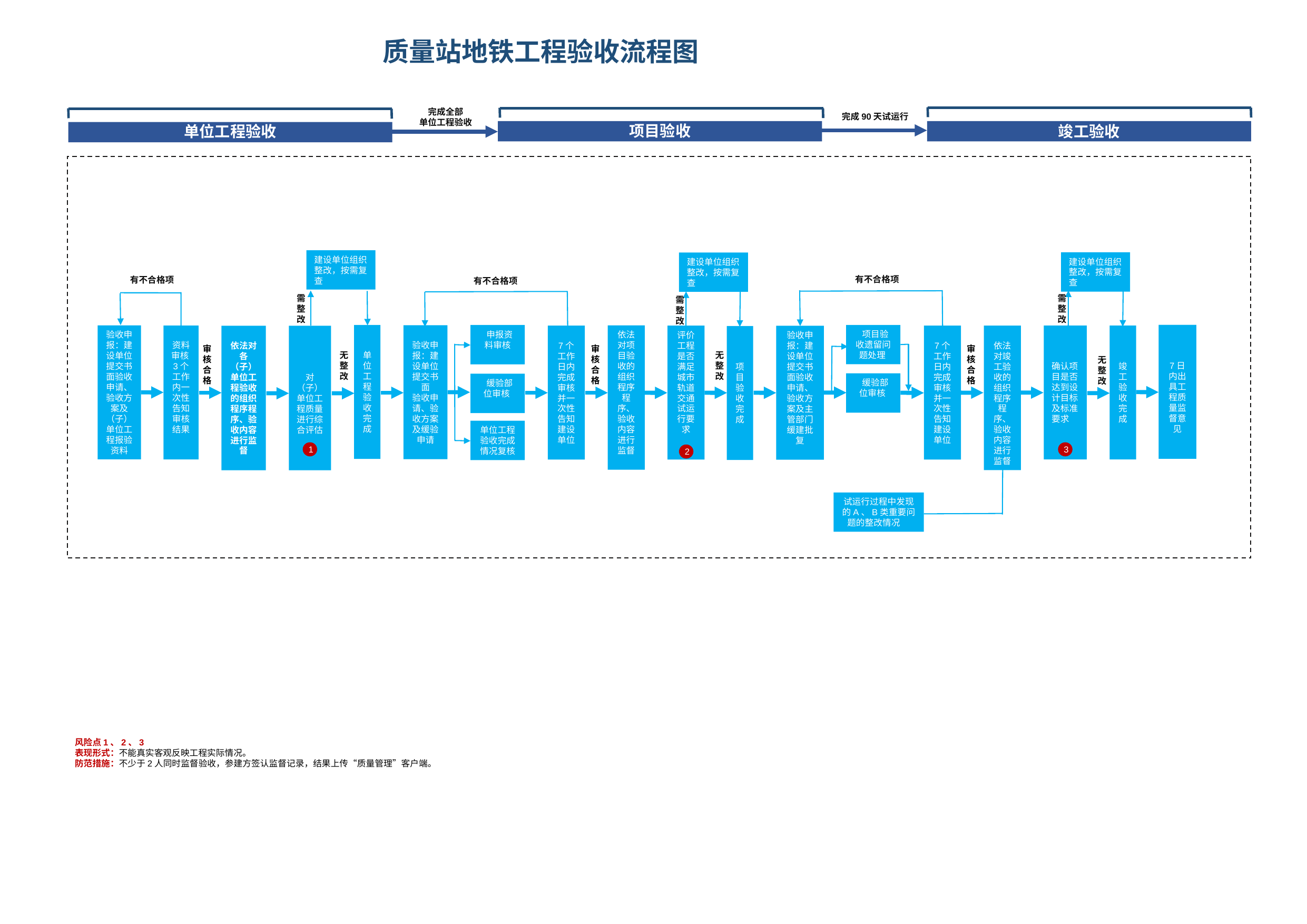

# 质量站地铁工程验收流程图
完成全部
单位工程验收
完成90天试运行
项目验收
单位工程验收
竣工验收

完成全部单位工程验收
完成90天试运
时限

建设单位组织整改，按需复查
建设单位组织整改，按需复查
建设单位组织整改，按需复查
有不合格项
有不合格项
有不合格项
需
整
改
需
整
改
需
整
改

7日内出具工程质量监督意见

 项目验收遗留问题处理

单位工程验收完成

 申报资
料审核

验收申报：建设单位提交书面
验收申请、验收方案及缓验申请

依法对项目验收的组织程序
程序、验收内容进行监督

验收申报：建设单位提交书面验收申请、验收方案及（子）单位工程报验资料

资料审核3个工作内一次性告知审核结果

确认项目是否达到设计目标及标准要求

竣工验收完成

7个工作日内完成审核
并一次性告知建设单位

评价工程是否满足城市
轨道交通试运行要求

7个工作日内完成审核
并一次性告知建设单位

依法对竣工验收的组织程序
程序、验收内容进行监督

依法对各（子）单位工程验收的组织程序程序、验收内容进行监督

对（子）单位工程质量进行综合评估

验收申报：建设单位提交书面验收申请、验收方案及主管部门缓建批复

项目验收完成

审核合格
审核合格
审核合格
无
整
改
无
整
改
无
整
改

 缓验部
位审核

 缓验部
位审核

单位工程验收完成情况复核
1

3

2

试运行过程中发现的A、B类重要问题的整改情况

风险点1、2、3
表现形式：不能真实客观反映工程实际情况。
防范措施：不少于2人同时监督验收，参建方签认监督记录，结果上传“质量管理”客户端。